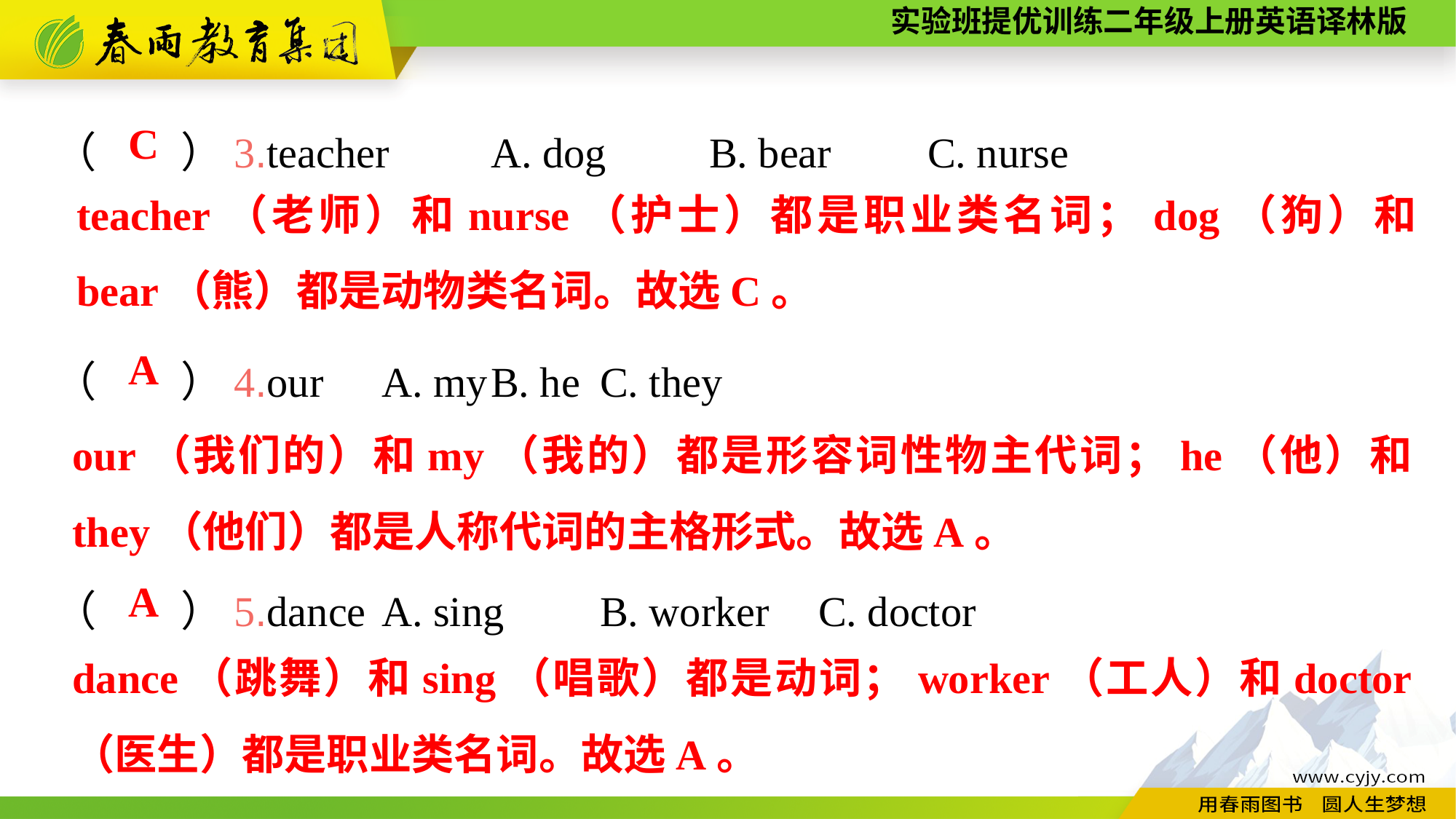

（　　）3.teacher	A. dog	B. bear	C. nurse

（　　）4.our	A. my	B. he	C. they

（　　）5.dance 	A. sing 	B. worker 	C. doctor
C
teacher（老师）和nurse（护士）都是职业类名词；dog（狗）和bear（熊）都是动物类名词。故选C。
A
our（我们的）和my（我的）都是形容词性物主代词；he（他）和they（他们）都是人称代词的主格形式。故选A。
A
dance（跳舞）和sing（唱歌）都是动词；worker（工人）和doctor（医生）都是职业类名词。故选A。